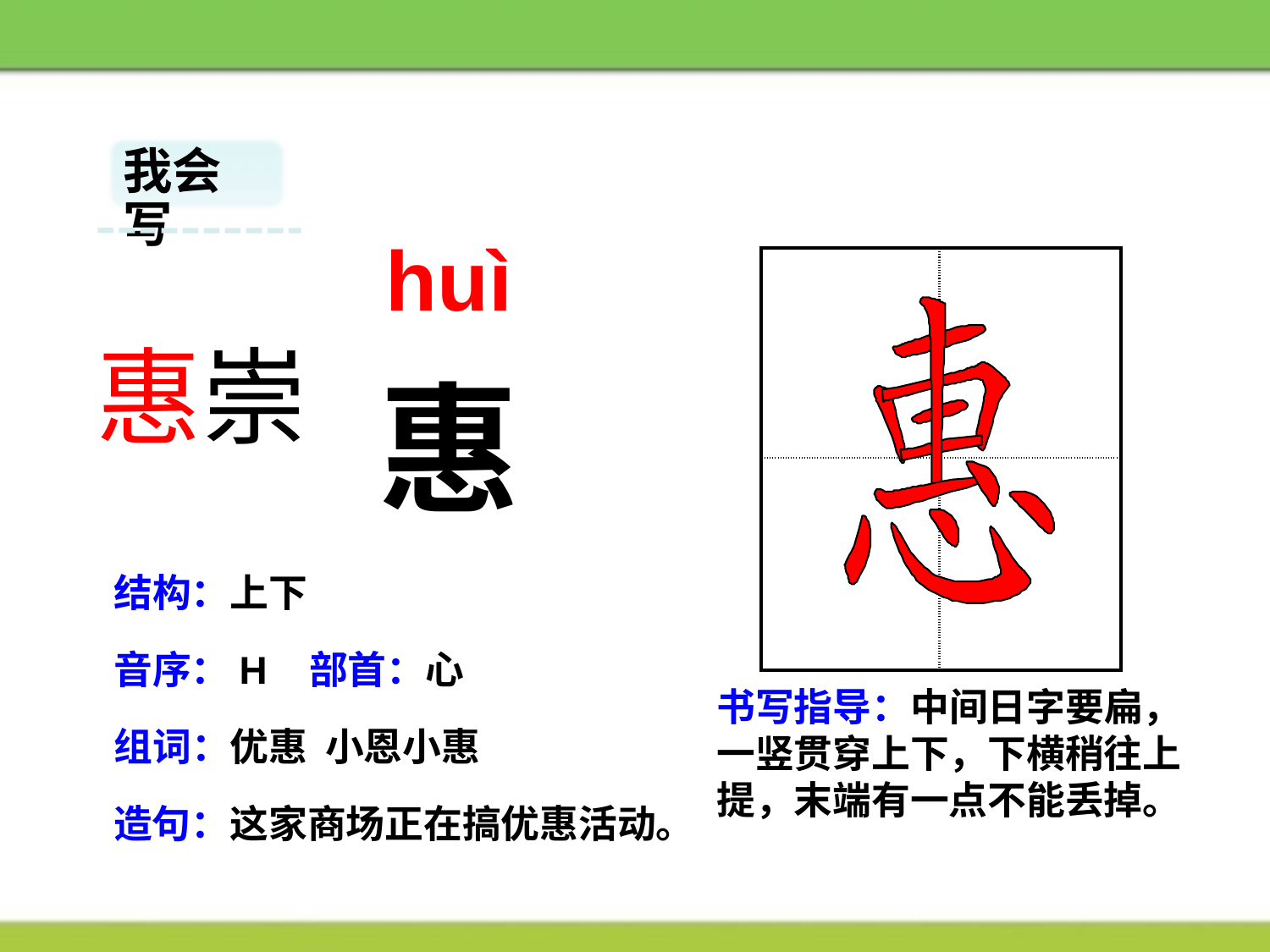

我会写

huì
|  |  |
| --- | --- |
|  |  |

惠崇

惠

结构：上下
音序：H   部首：心
书写指导：中间日字要扁，一竖贯穿上下，下横稍往上提，末端有一点不能丢掉。
组词：优惠  小恩小惠
造句：这家商场正在搞优惠活动。